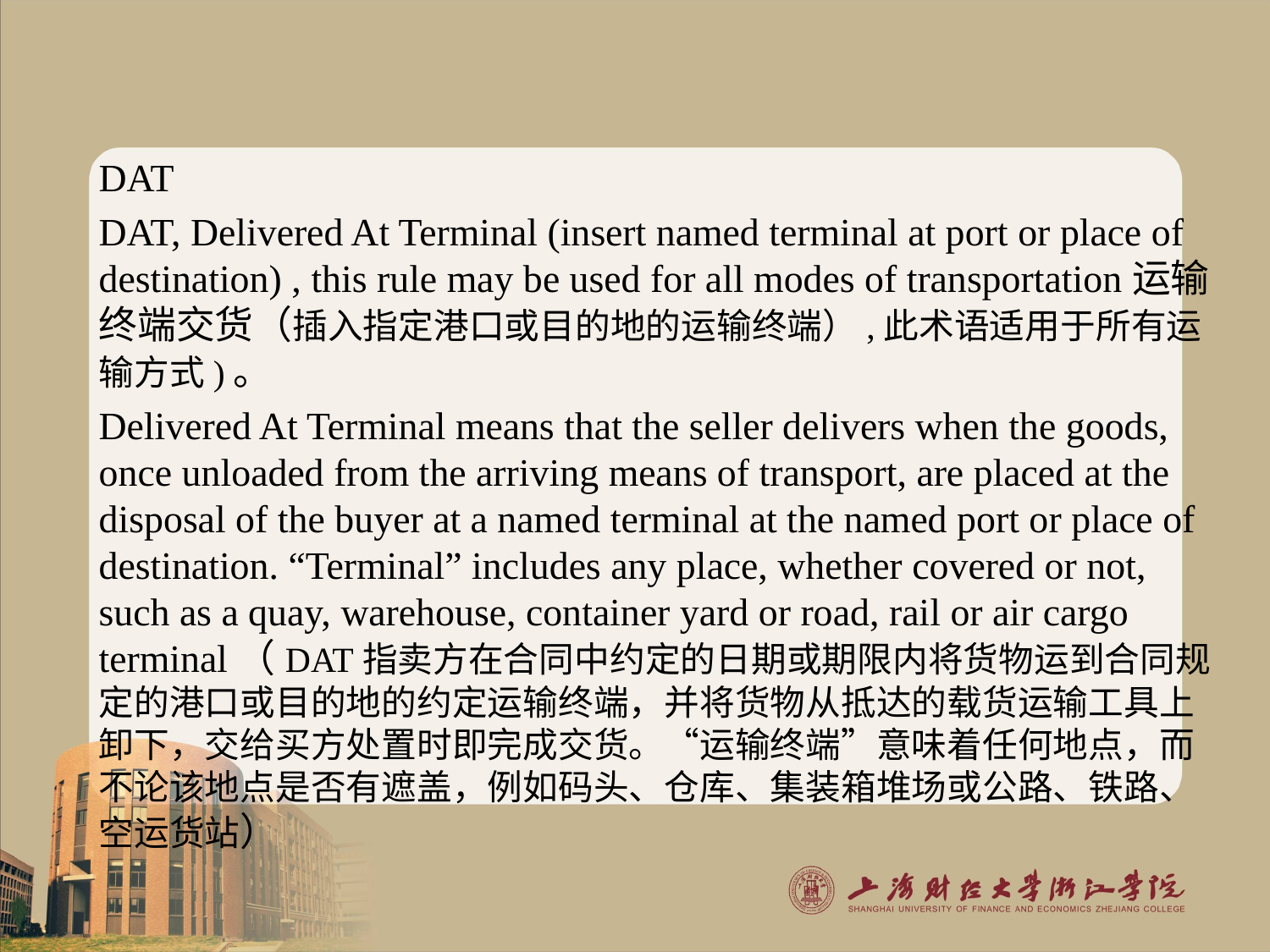

#
DAT
DAT, Delivered At Terminal (insert named terminal at port or place of destination) , this rule may be used for all modes of transportation运输终端交货（插入指定港口或目的地的运输终端）,此术语适用于所有运输方式)。
Delivered At Terminal means that the seller delivers when the goods, once unloaded from the arriving means of transport, are placed at the disposal of the buyer at a named terminal at the named port or place of destination. “Terminal” includes any place, whether covered or not, such as a quay, warehouse, container yard or road, rail or air cargo terminal（DAT指卖方在合同中约定的日期或期限内将货物运到合同规定的港口或目的地的约定运输终端，并将货物从抵达的载货运输工具上卸下，交给买方处置时即完成交货。“运输终端”意味着任何地点，而不论该地点是否有遮盖，例如码头、仓库、集装箱堆场或公路、铁路、空运货站）